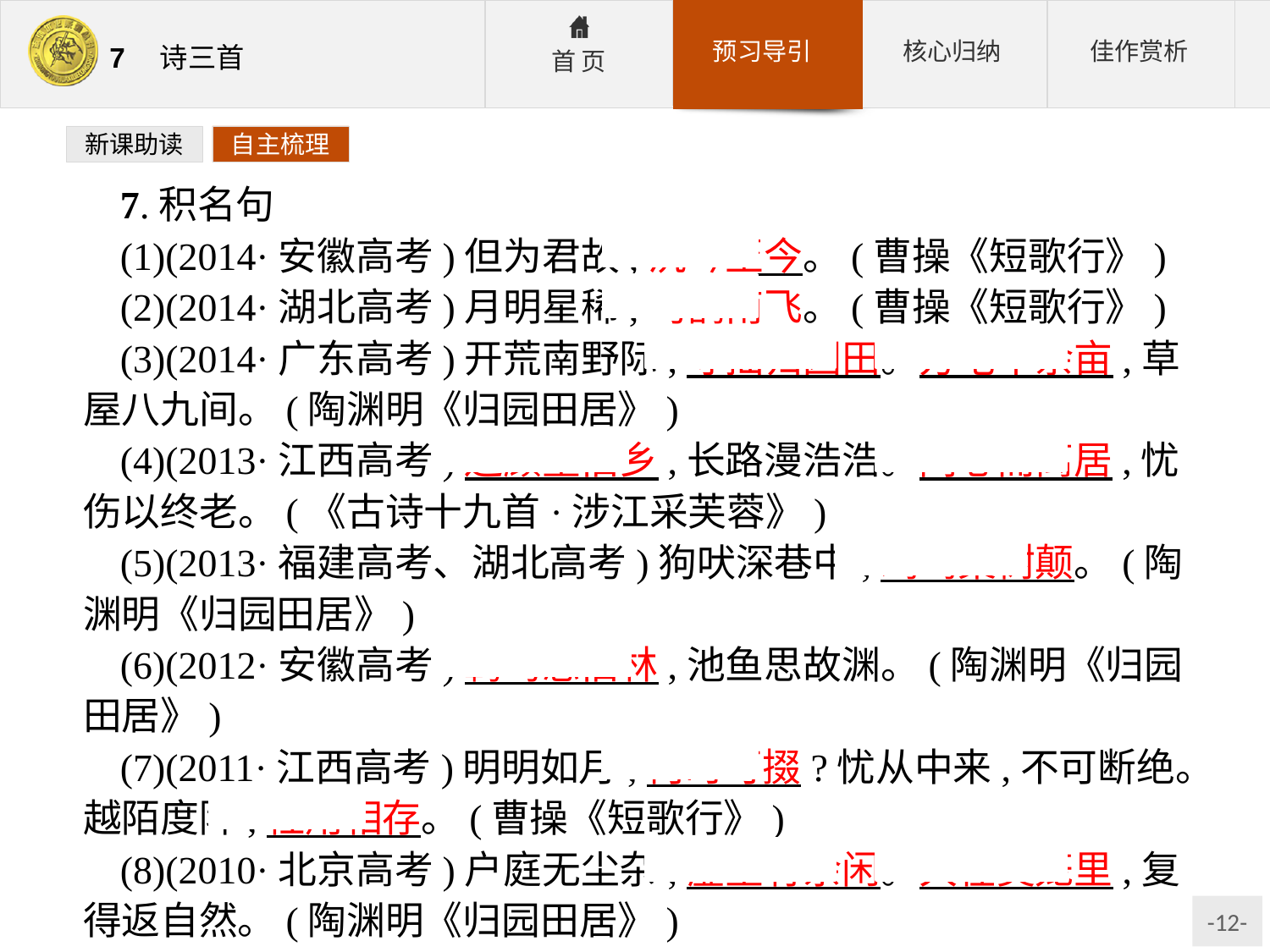

新课助读
自主梳理
7.积名句
(1)(2014·安徽高考)但为君故,沉吟至今。(曹操《短歌行》)
(2)(2014·湖北高考)月明星稀,乌鹊南飞。(曹操《短歌行》)
(3)(2014·广东高考)开荒南野际,守拙归园田。方宅十余亩,草屋八九间。(陶渊明《归园田居》)
(4)(2013·江西高考)还顾望旧乡,长路漫浩浩。同心而离居,忧伤以终老。(《古诗十九首·涉江采芙蓉》)
(5)(2013·福建高考、湖北高考)狗吠深巷中,鸡鸣桑树颠。(陶渊明《归园田居》)
(6)(2012·安徽高考)羁鸟恋旧林,池鱼思故渊。(陶渊明《归园田居》)
(7)(2011·江西高考)明明如月,何时可掇?忧从中来,不可断绝。越陌度阡,枉用相存。(曹操《短歌行》)
(8)(2010·北京高考)户庭无尘杂,虚室有余闲。久在樊笼里,复得返自然。(陶渊明《归园田居》)